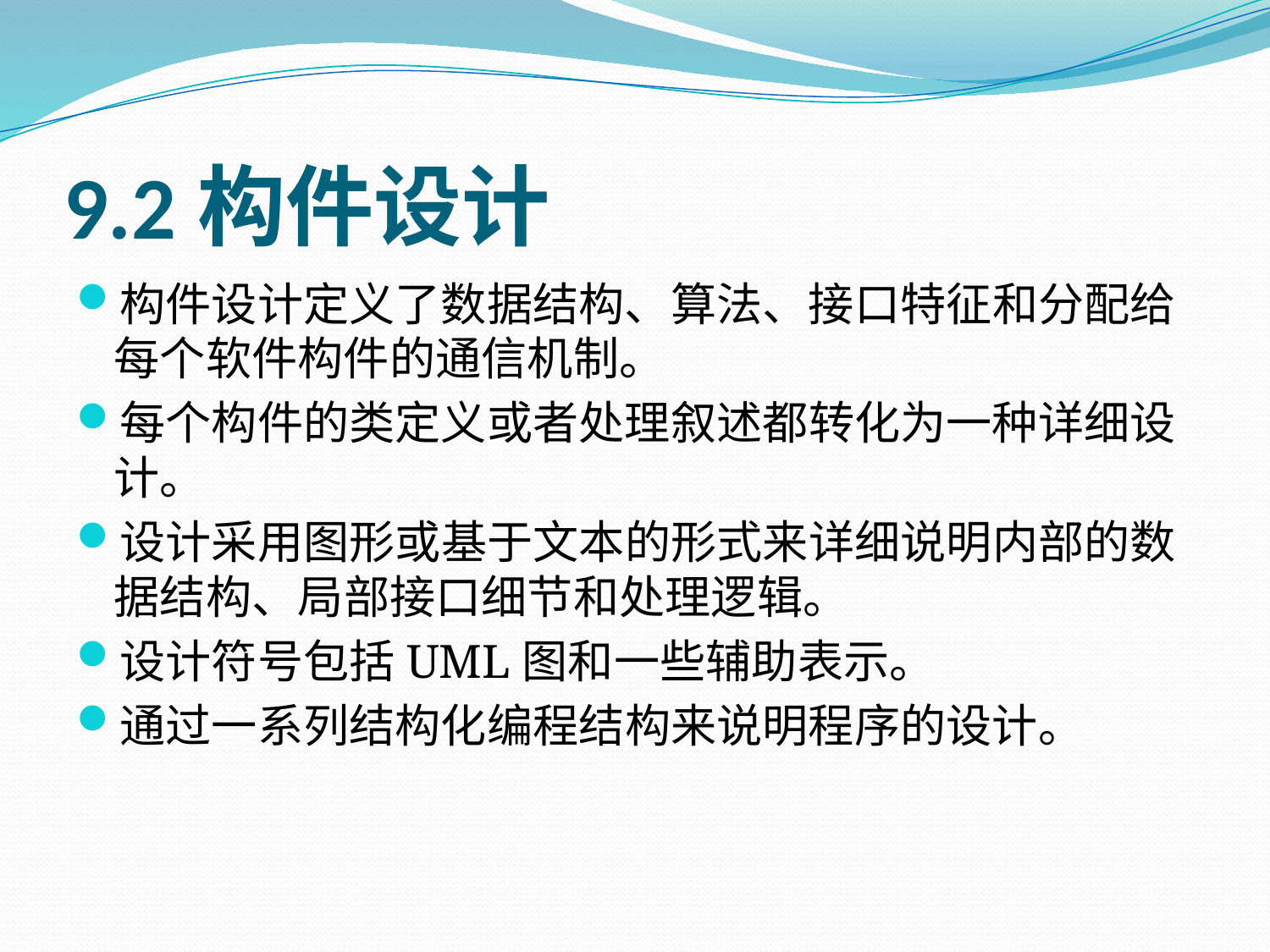

# 9.2构件设计
构件设计定义了数据结构、算法、接口特征和分配给每个软件构件的通信机制。
每个构件的类定义或者处理叙述都转化为一种详细设计。
设计采用图形或基于文本的形式来详细说明内部的数据结构、局部接口细节和处理逻辑。
设计符号包括UML图和一些辅助表示。
通过一系列结构化编程结构来说明程序的设计。